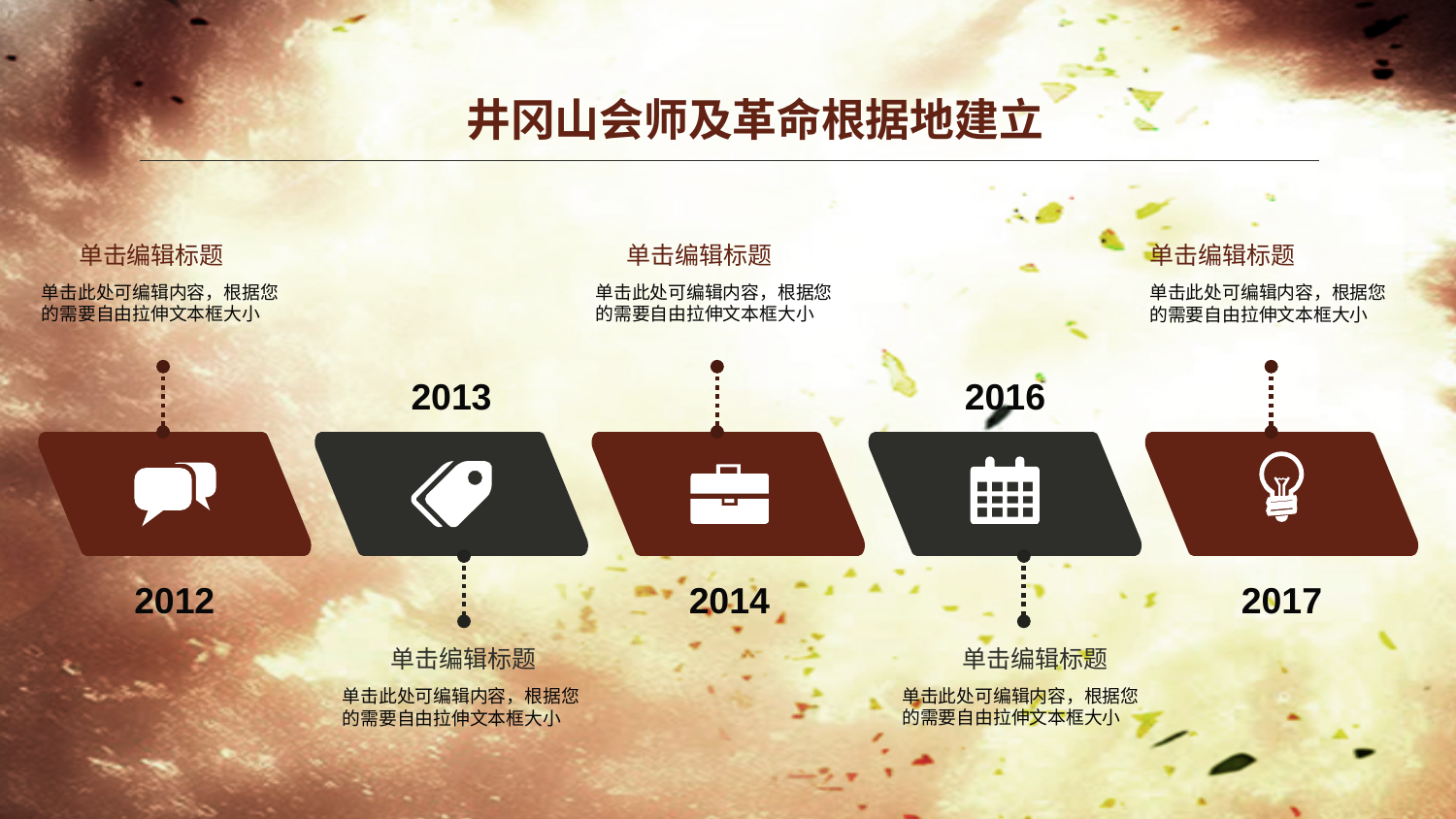

井冈山会师及革命根据地建立
单击编辑标题
单击此处可编辑内容，根据您的需要自由拉伸文本框大小
单击编辑标题
单击此处可编辑内容，根据您的需要自由拉伸文本框大小
单击编辑标题
单击此处可编辑内容，根据您的需要自由拉伸文本框大小
2016
2013

2017
2012
2014
单击编辑标题
单击此处可编辑内容，根据您的需要自由拉伸文本框大小
单击编辑标题
单击此处可编辑内容，根据您的需要自由拉伸文本框大小